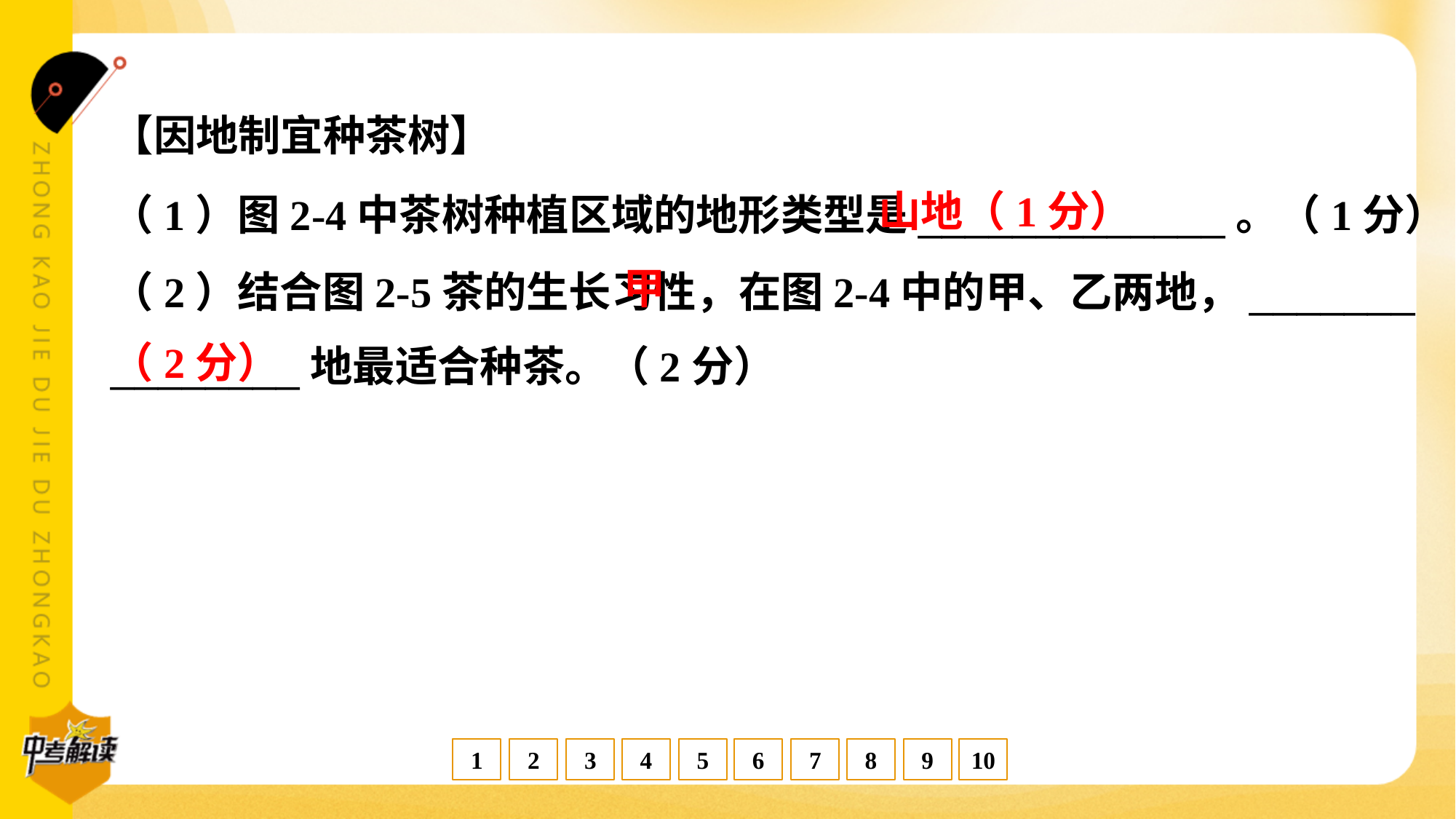

【因地制宜种茶树】
山地（1分）
（1）图2-4中茶树种植区域的地形类型是_____________。（1分）
（2）结合图2-5茶的生长习性，在图2-4中的甲、乙两地，_______
________地最适合种茶。（2分）
                                                    甲
（2分）